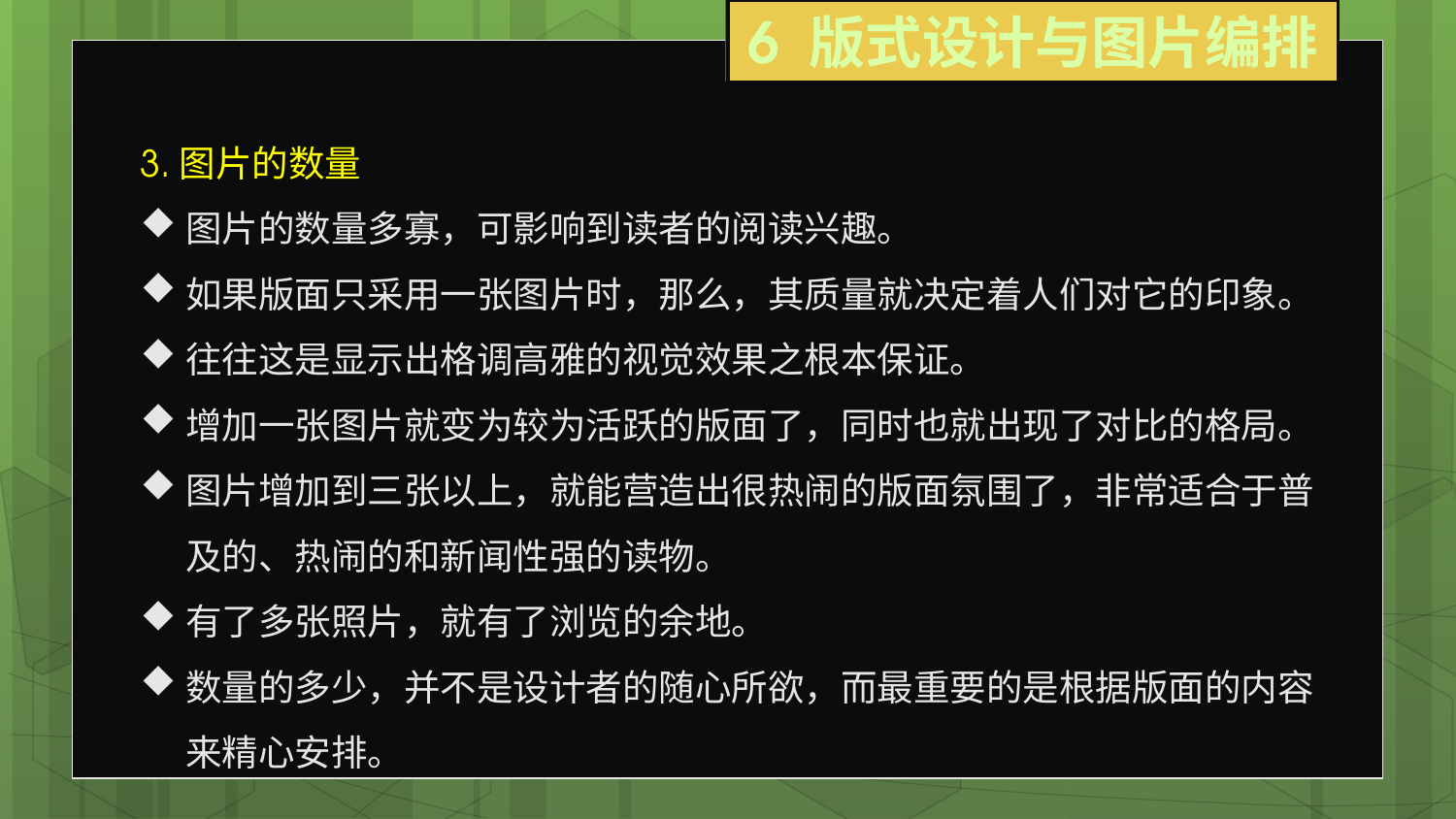

6 版式设计与图片编排
3.图片的数量
图片的数量多寡，可影响到读者的阅读兴趣。
如果版面只采用一张图片时，那么，其质量就决定着人们对它的印象。
往往这是显示出格调高雅的视觉效果之根本保证。
增加一张图片就变为较为活跃的版面了，同时也就出现了对比的格局。
图片增加到三张以上，就能营造出很热闹的版面氛围了，非常适合于普及的、热闹的和新闻性强的读物。
有了多张照片，就有了浏览的余地。
数量的多少，并不是设计者的随心所欲，而最重要的是根据版面的内容来精心安排。